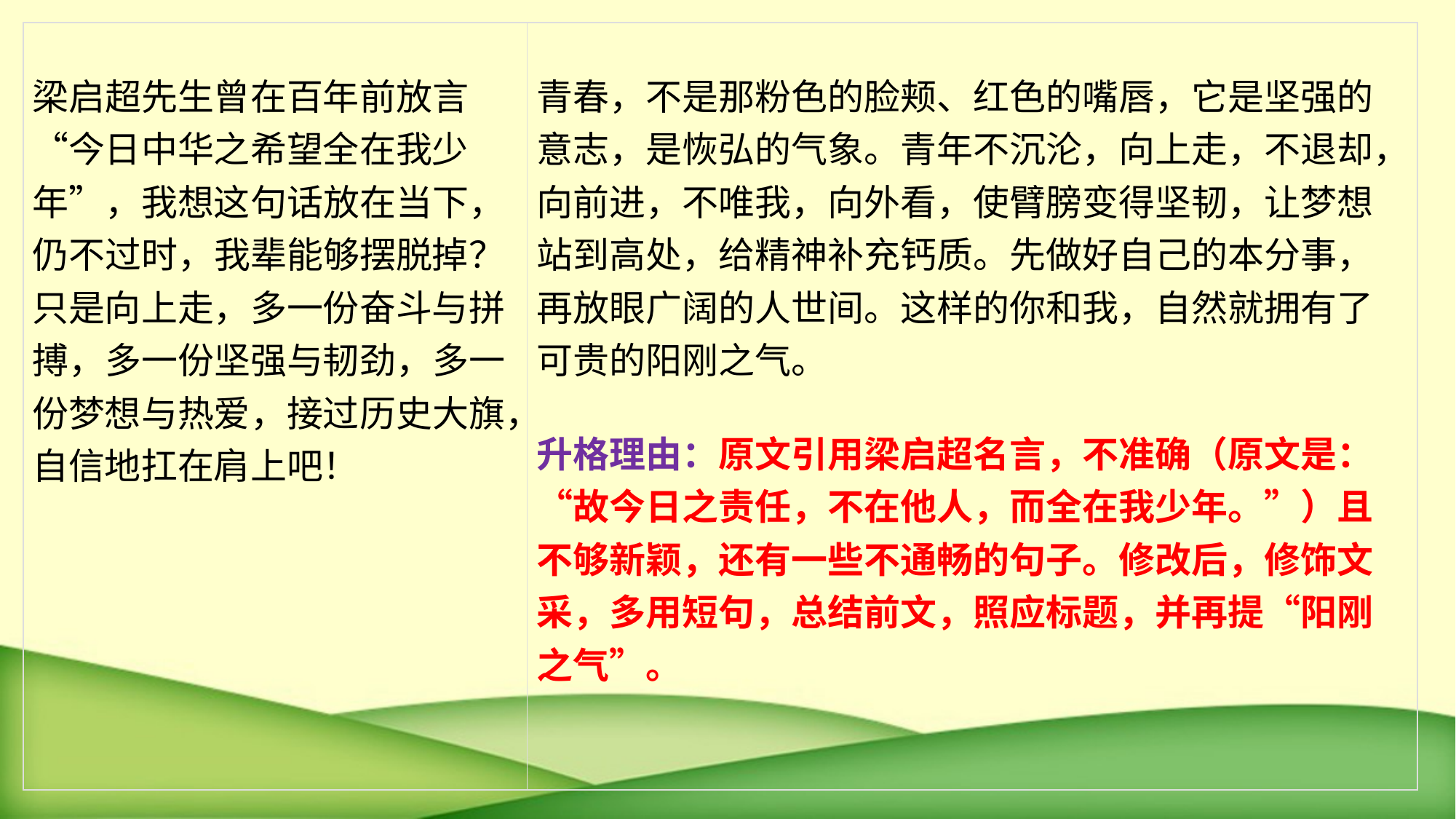

| 梁启超先生曾在百年前放言“今日中华之希望全在我少年”，我想这句话放在当下，仍不过时，我辈能够摆脱掉？只是向上走，多一份奋斗与拼搏，多一份坚强与韧劲，多一份梦想与热爱，接过历史大旗，自信地扛在肩上吧！ | 青春，不是那粉色的脸颊、红色的嘴唇，它是坚强的意志，是恢弘的气象。青年不沉沦，向上走，不退却，向前进，不唯我，向外看，使臂膀变得坚韧，让梦想站到高处，给精神补充钙质。先做好自己的本分事，再放眼广阔的人世间。这样的你和我，自然就拥有了可贵的阳刚之气。 升格理由：原文引用梁启超名言，不准确（原文是：“故今日之责任，不在他人，而全在我少年。”）且不够新颖，还有一些不通畅的句子。修改后，修饰文采，多用短句，总结前文，照应标题，并再提“阳刚之气”。 |
| --- | --- |